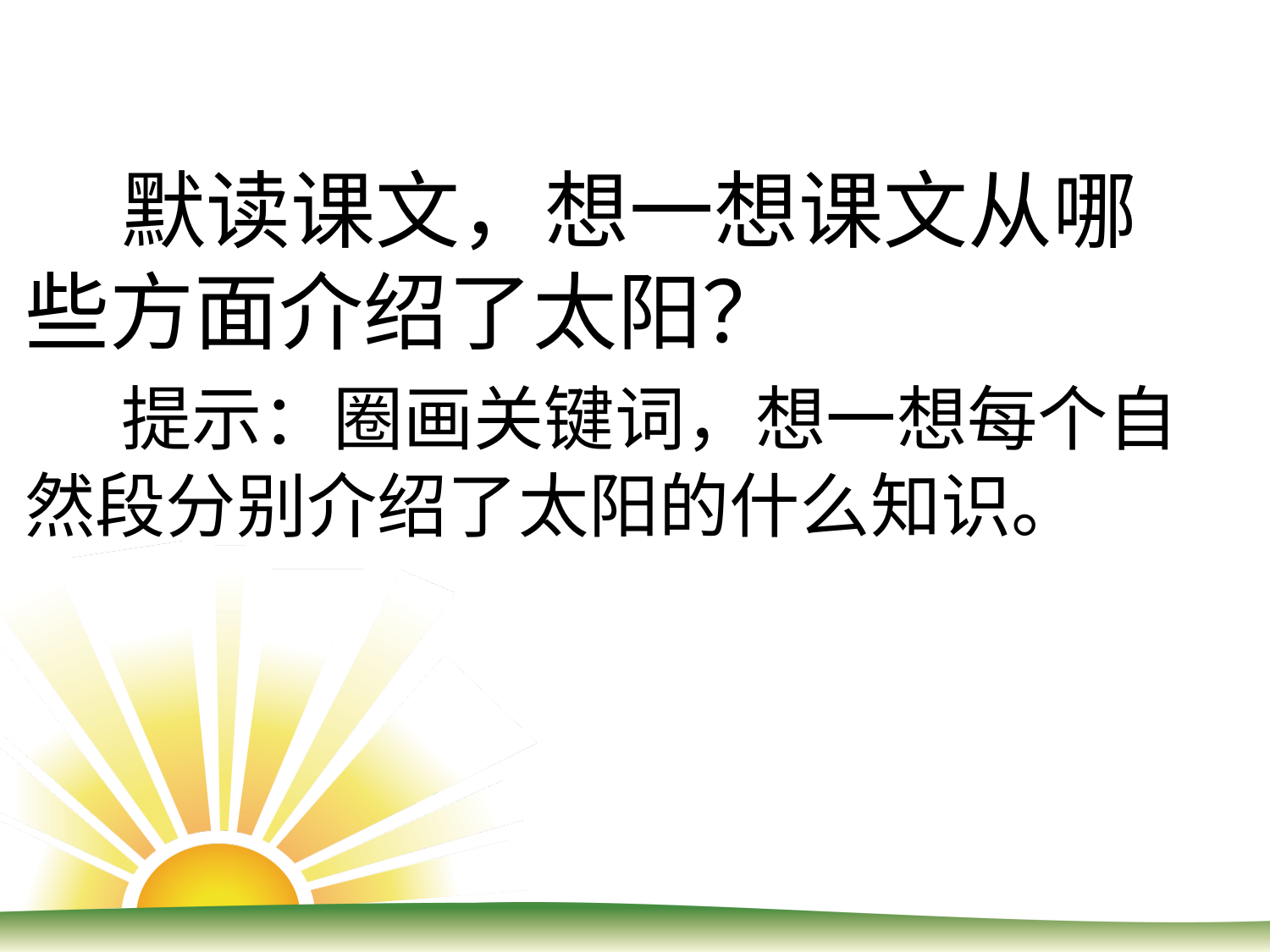

默读课文，想一想课文从哪些方面介绍了太阳？
    提示：圈画关键词，想一想每个自然段分别介绍了太阳的什么知识。